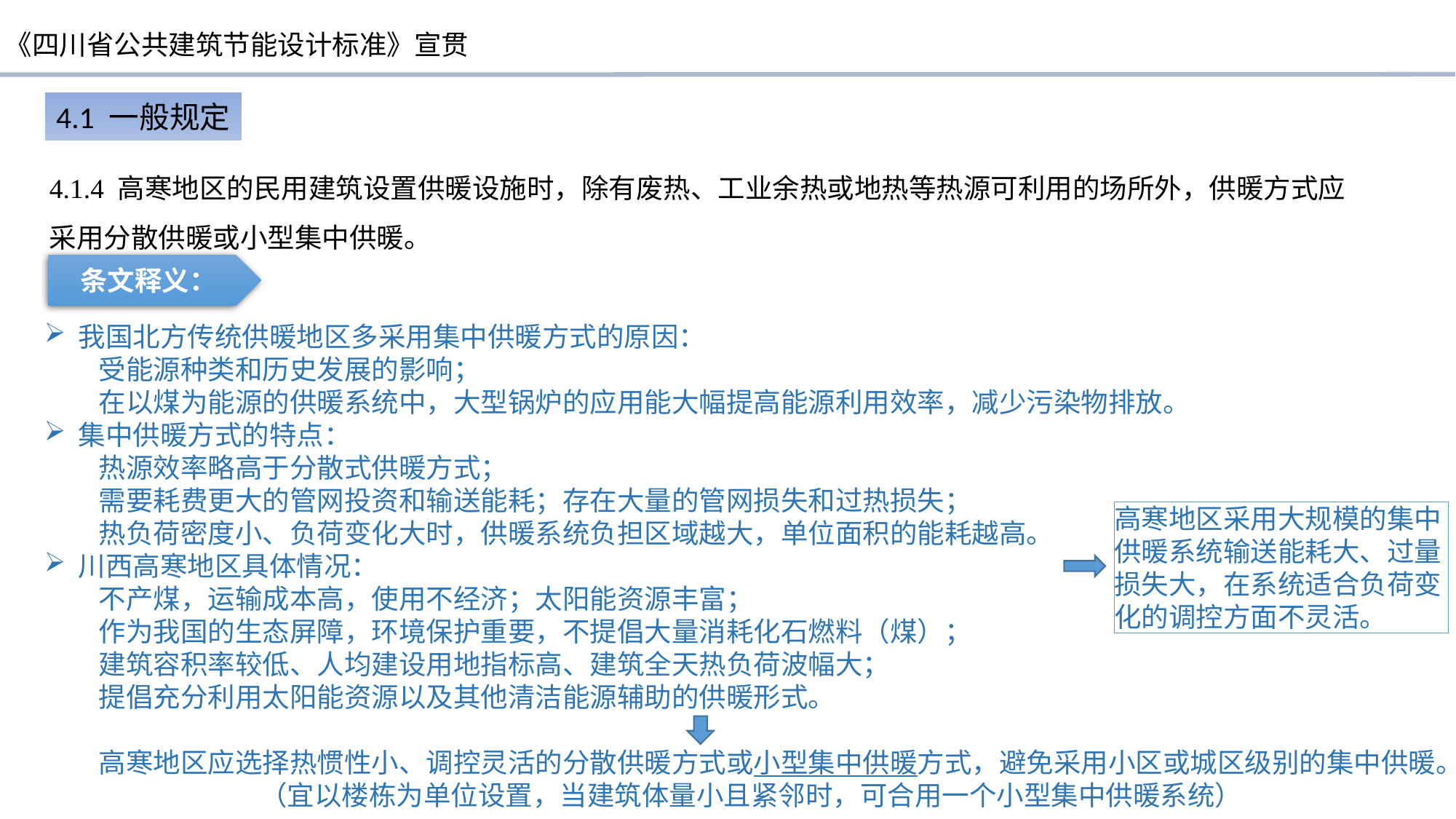

4.1 一般规定
4.1.4 高寒地区的民用建筑设置供暖设施时，除有废热、工业余热或地热等热源可利用的场所外，供暖方式应采用分散供暖或小型集中供暖。
条文释义：
我国北方传统供暖地区多采用集中供暖方式的原因：
受能源种类和历史发展的影响；
在以煤为能源的供暖系统中，大型锅炉的应用能大幅提高能源利用效率，减少污染物排放。
集中供暖方式的特点：
热源效率略高于分散式供暖方式；
需要耗费更大的管网投资和输送能耗；存在大量的管网损失和过热损失；
热负荷密度小、负荷变化大时，供暖系统负担区域越大，单位面积的能耗越高。
川西高寒地区具体情况：
不产煤，运输成本高，使用不经济；太阳能资源丰富；
作为我国的生态屏障，环境保护重要，不提倡大量消耗化石燃料（煤）；
建筑容积率较低、人均建设用地指标高、建筑全天热负荷波幅大；
提倡充分利用太阳能资源以及其他清洁能源辅助的供暖形式。

高寒地区应选择热惯性小、调控灵活的分散供暖方式或小型集中供暖方式，避免采用小区或城区级别的集中供暖。
                         （宜以楼栋为单位设置，当建筑体量小且紧邻时，可合用一个小型集中供暖系统）
高寒地区采用大规模的集中供暖系统输送能耗大、过量损失大，在系统适合负荷变化的调控方面不灵活。